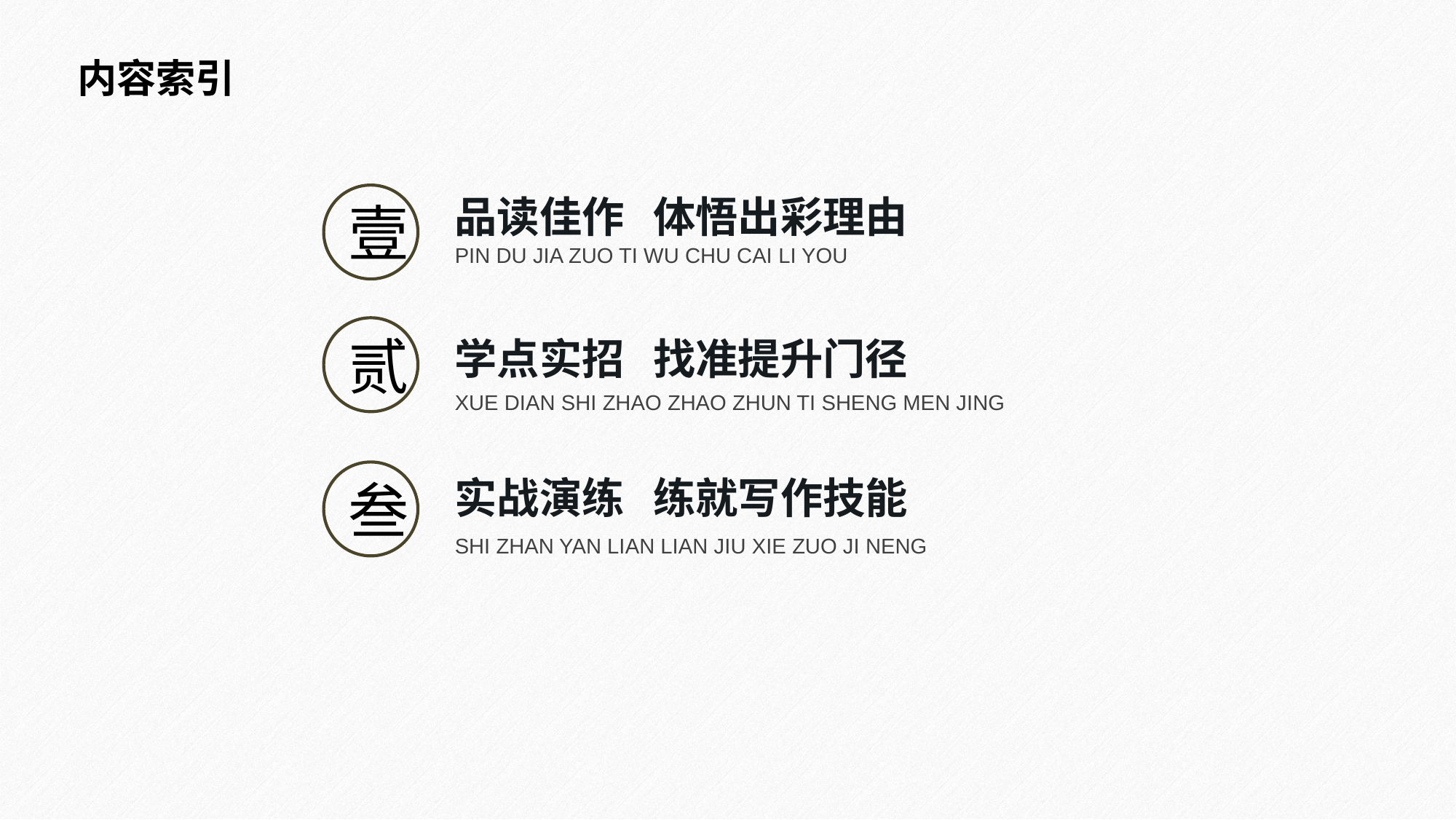

内容索引
壹
品读佳作   体悟出彩理由
PIN DU JIA ZUO TI WU CHU CAI LI YOU
贰
学点实招   找准提升门径
XUE DIAN SHI ZHAO ZHAO ZHUN TI SHENG MEN JING
叁
实战演练   练就写作技能
SHI ZHAN YAN LIAN LIAN JIU XIE ZUO JI NENG